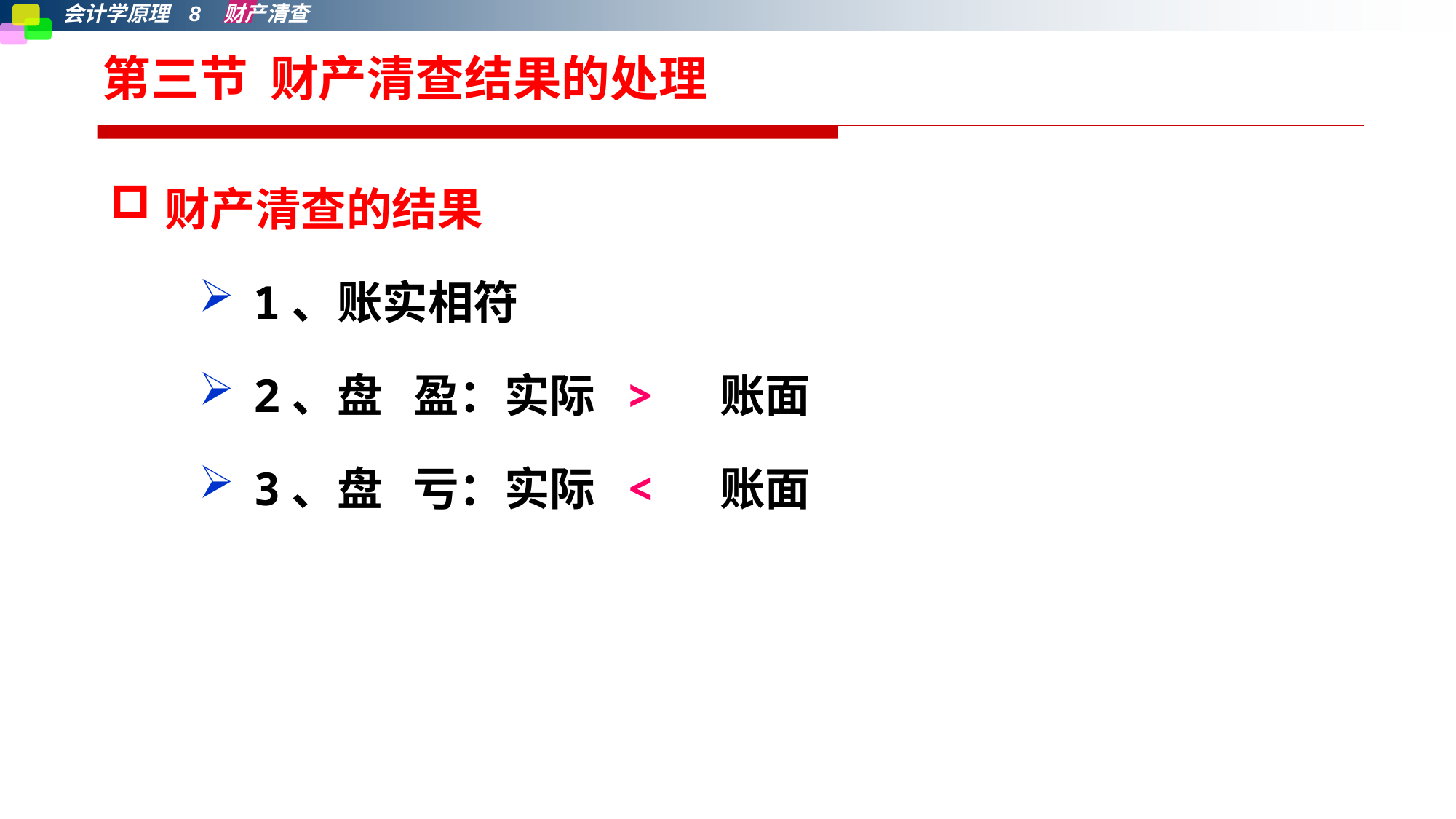

# 第三节  财产清查结果的处理
财产清查的结果
1、账实相符
2、盘   盈：实际  >  账面
3、盘   亏：实际  <  账面